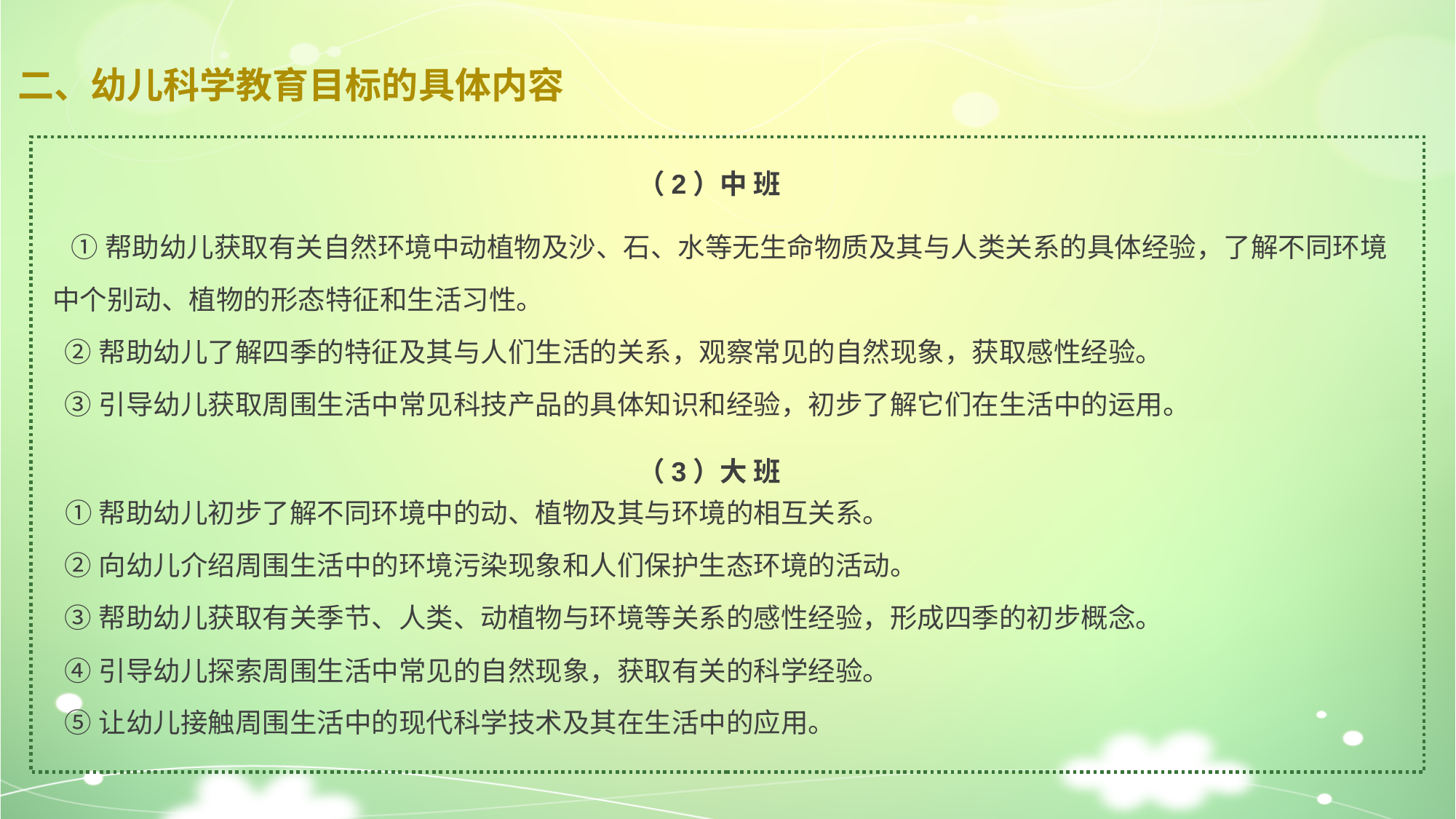

# 二、幼儿科学教育目标的具体内容

（2）中 班
   ①帮助幼儿获取有关自然环境中动植物及沙、石、水等无生命物质及其与人类关系的具体经验，了解不同环境中个别动、植物的形态特征和生活习性。
  ②帮助幼儿了解四季的特征及其与人们生活的关系，观察常见的自然现象，获取感性经验。
  ③引导幼儿获取周围生活中常见科技产品的具体知识和经验，初步了解它们在生活中的运用。
（3）大 班
  ①帮助幼儿初步了解不同环境中的动、植物及其与环境的相互关系。
  ②向幼儿介绍周围生活中的环境污染现象和人们保护生态环境的活动。
  ③帮助幼儿获取有关季节、人类、动植物与环境等关系的感性经验，形成四季的初步概念。
  ④引导幼儿探索周围生活中常见的自然现象，获取有关的科学经验。
  ⑤让幼儿接触周围生活中的现代科学技术及其在生活中的应用。